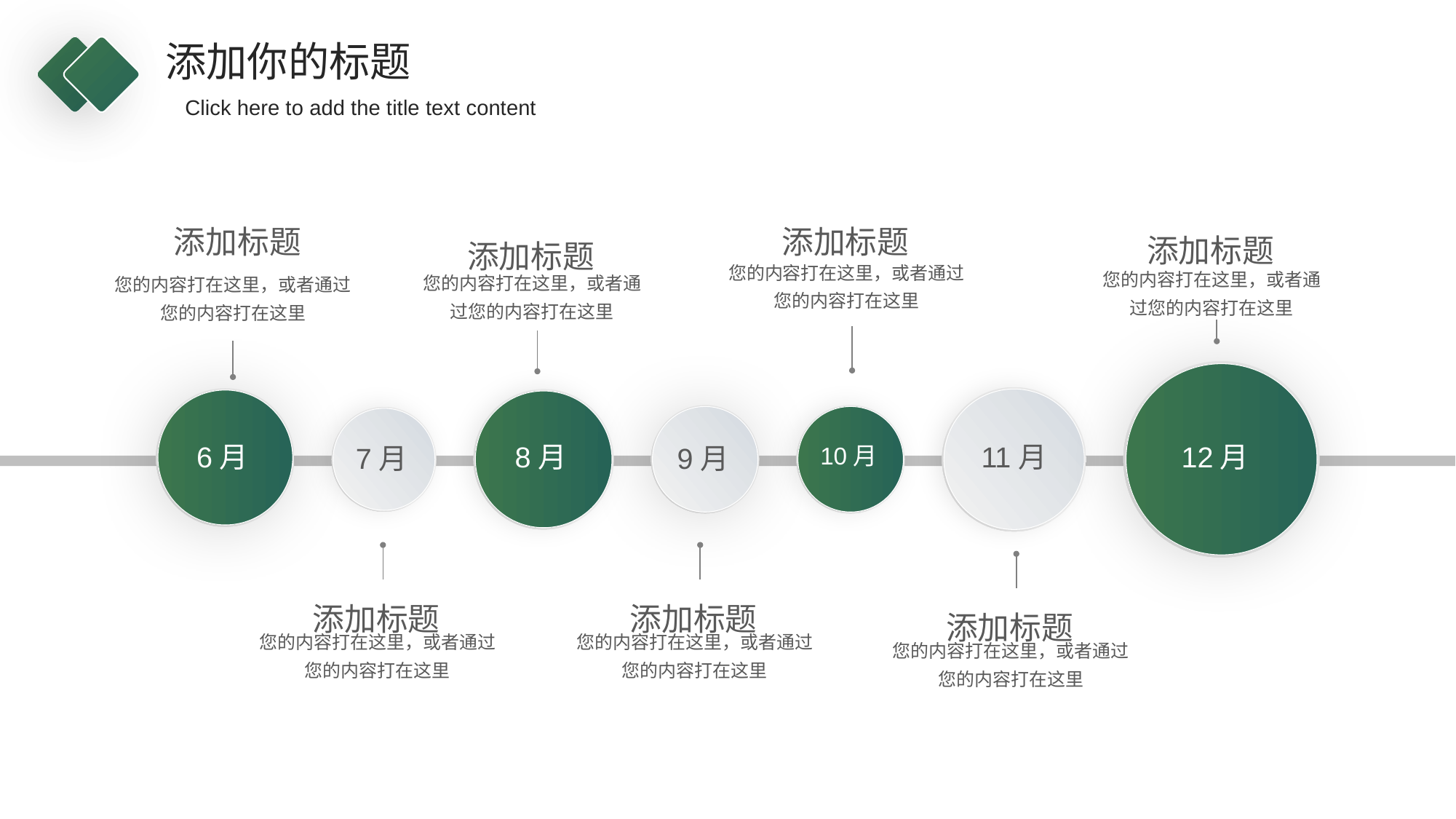

添加标题
您的内容打在这里，或者通过您的内容打在这里
添加标题
您的内容打在这里，或者通过您的内容打在这里
添加标题
您的内容打在这里，或者通过您的内容打在这里
添加标题
您的内容打在这里，或者通过您的内容打在这里

12月
8月
6月
11月
9月
7月
10月

添加标题
您的内容打在这里，或者通过您的内容打在这里
添加标题
您的内容打在这里，或者通过您的内容打在这里
添加标题
您的内容打在这里，或者通过您的内容打在这里